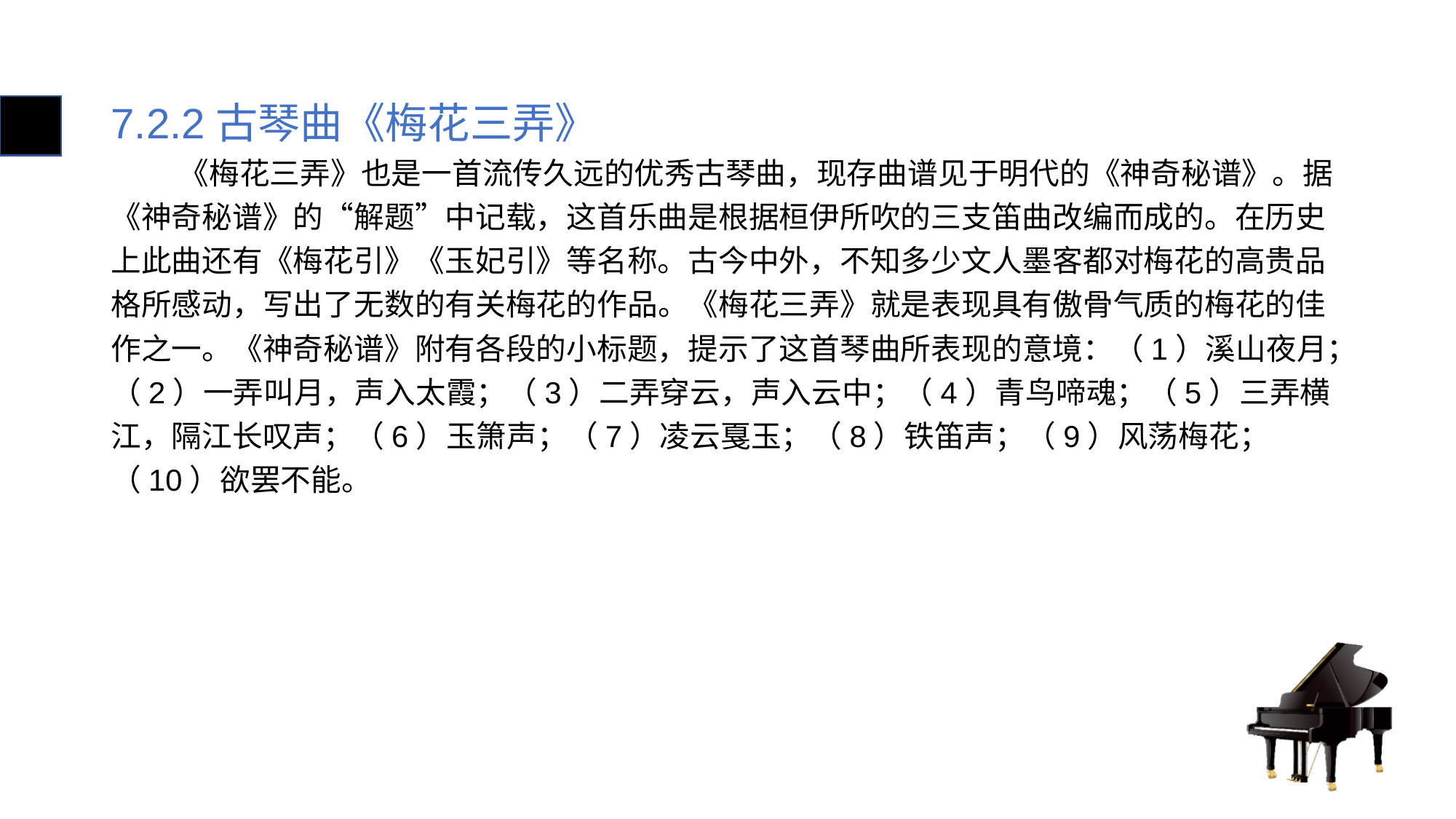

# 7.2.2古琴曲《梅花三弄》
         《梅花三弄》也是一首流传久远的优秀古琴曲，现存曲谱见于明代的《神奇秘谱》。据《神奇秘谱》的“解题”中记载，这首乐曲是根据桓伊所吹的三支笛曲改编而成的。在历史上此曲还有《梅花引》《玉妃引》等名称。古今中外，不知多少文人墨客都对梅花的高贵品格所感动，写出了无数的有关梅花的作品。《梅花三弄》就是表现具有傲骨气质的梅花的佳作之一。《神奇秘谱》附有各段的小标题，提示了这首琴曲所表现的意境：（1）溪山夜月；（2）一弄叫月，声入太霞；（3）二弄穿云，声入云中；（4）青鸟啼魂；（5）三弄横江，隔江长叹声；（6）玉箫声；（7）凌云戛玉；（8）铁笛声；（9）风荡梅花；（10）欲罢不能。